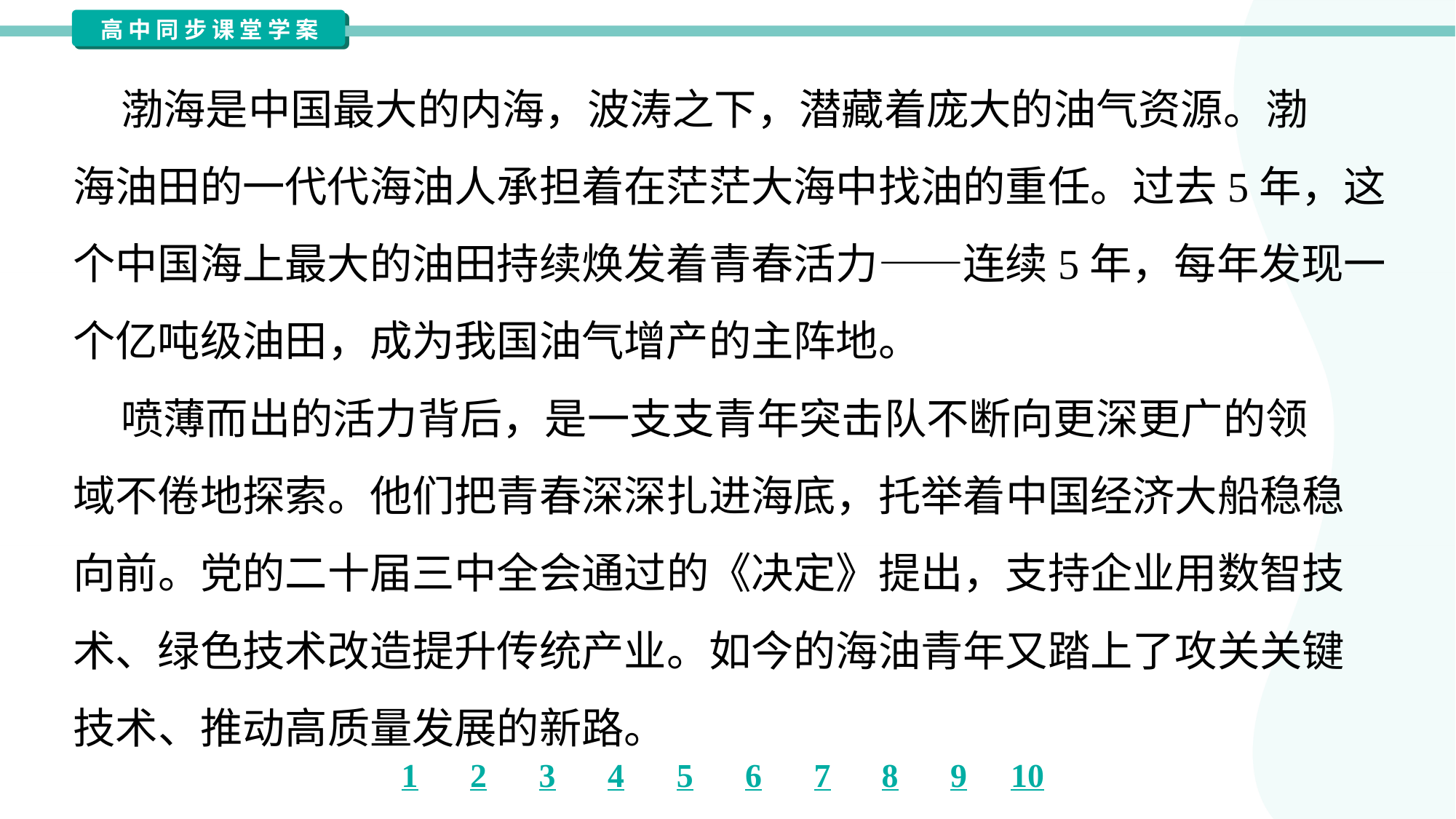

渤海是中国最大的内海，波涛之下，潜藏着庞大的油气资源。渤
海油田的一代代海油人承担着在茫茫大海中找油的重任。过去5年，这
个中国海上最大的油田持续焕发着青春活力——连续5年，每年发现一
个亿吨级油田，成为我国油气增产的主阵地。
    喷薄而出的活力背后，是一支支青年突击队不断向更深更广的领
域不倦地探索。他们把青春深深扎进海底，托举着中国经济大船稳稳
向前。党的二十届三中全会通过的《决定》提出，支持企业用数智技
术、绿色技术改造提升传统产业。如今的海油青年又踏上了攻关关键
技术、推动高质量发展的新路。